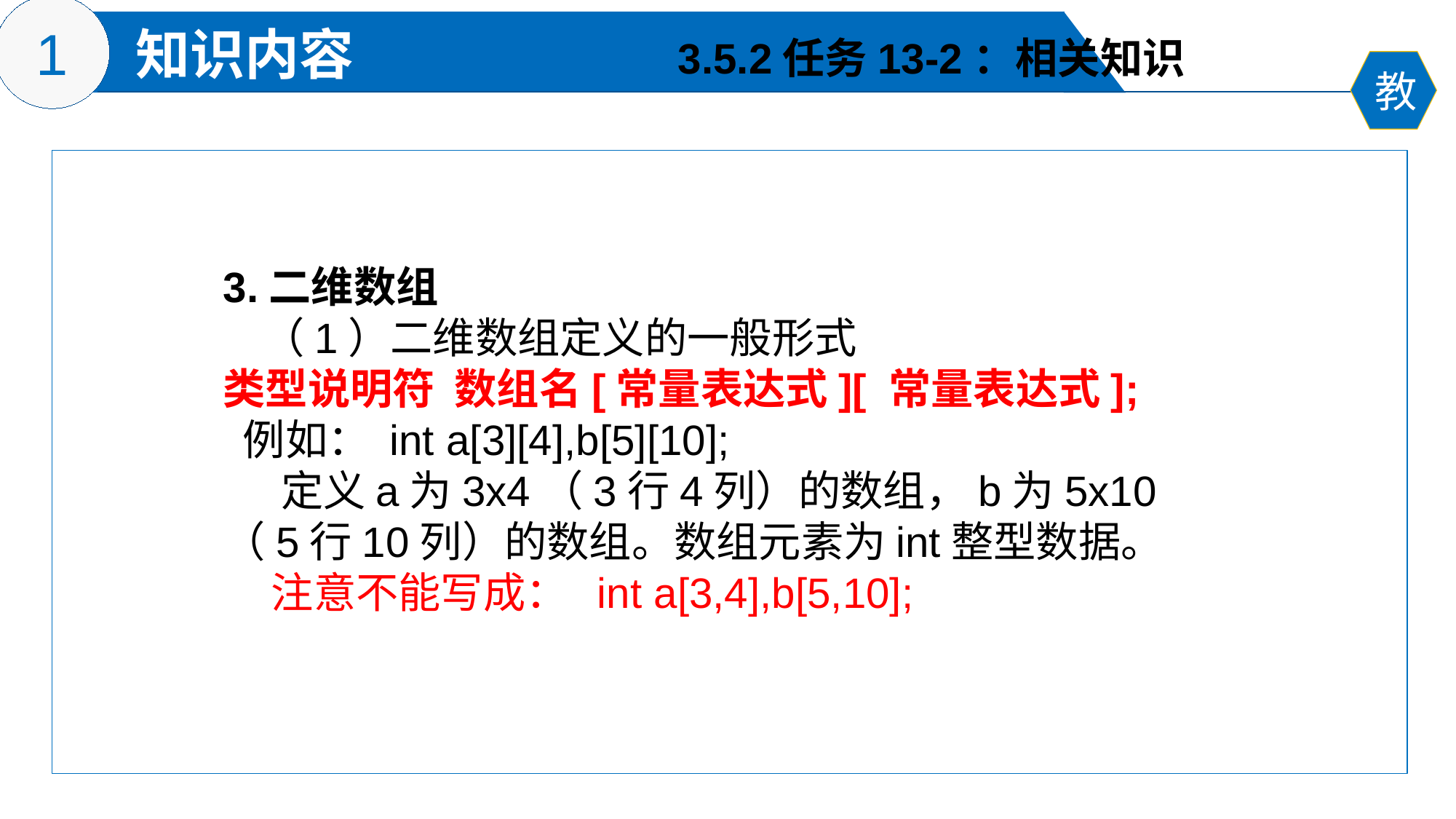

3.5.2任务13-2：相关知识
3.二维数组
   （1）二维数组定义的一般形式
类型说明符  数组名[常量表达式][ 常量表达式];
 例如： int a[3][4],b[5][10];
     定义a为3x4（3行4列）的数组，b为5x10（5行10列）的数组。数组元素为int整型数据。
    注意不能写成：  int a[3,4],b[5,10];